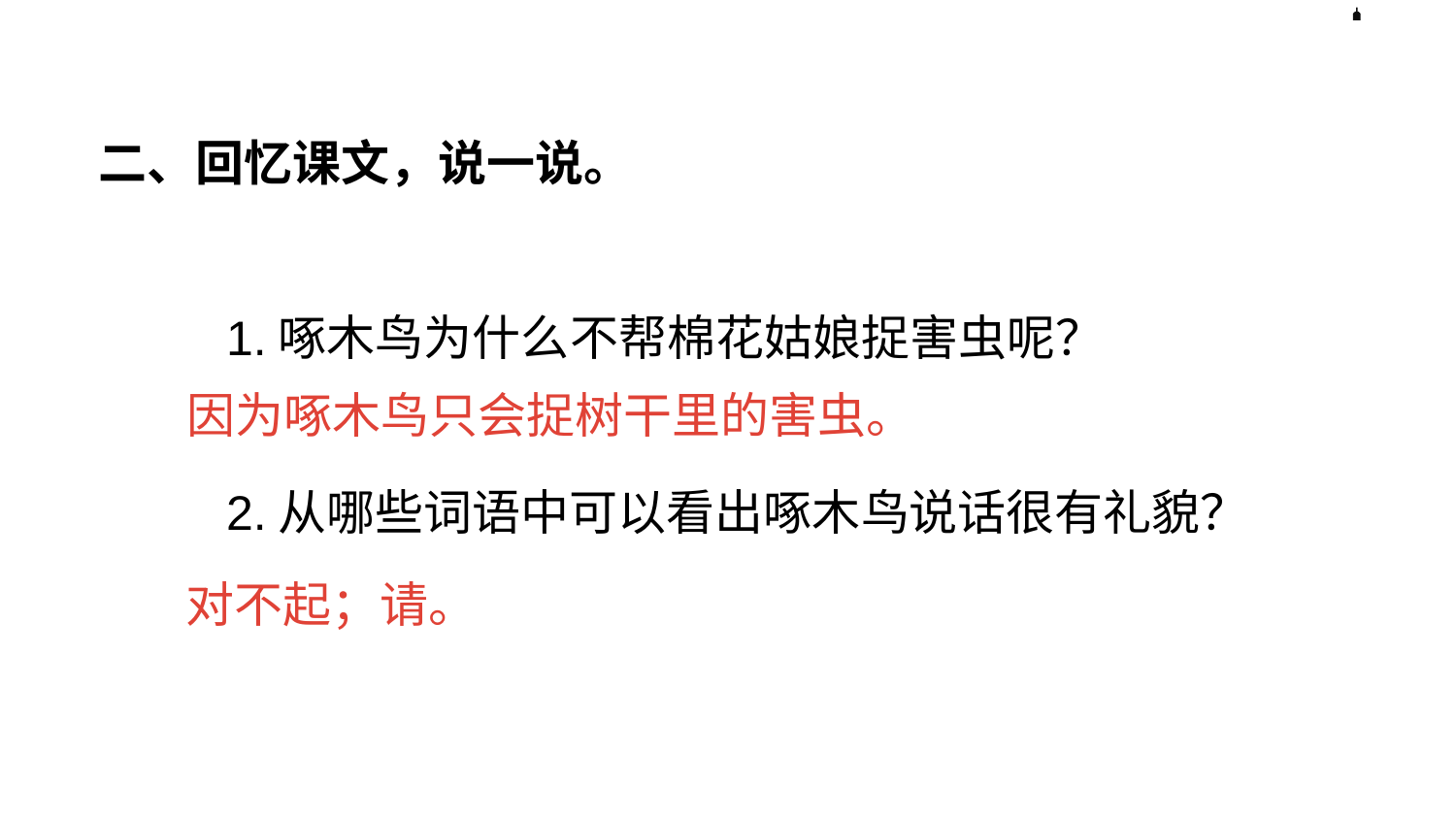

二、回忆课文，说一说。

1.啄木鸟为什么不帮棉花姑娘捉害虫呢？

2.从哪些词语中可以看出啄木鸟说话很有礼貌？
因为啄木鸟只会捉树干里的害虫。
对不起；请。